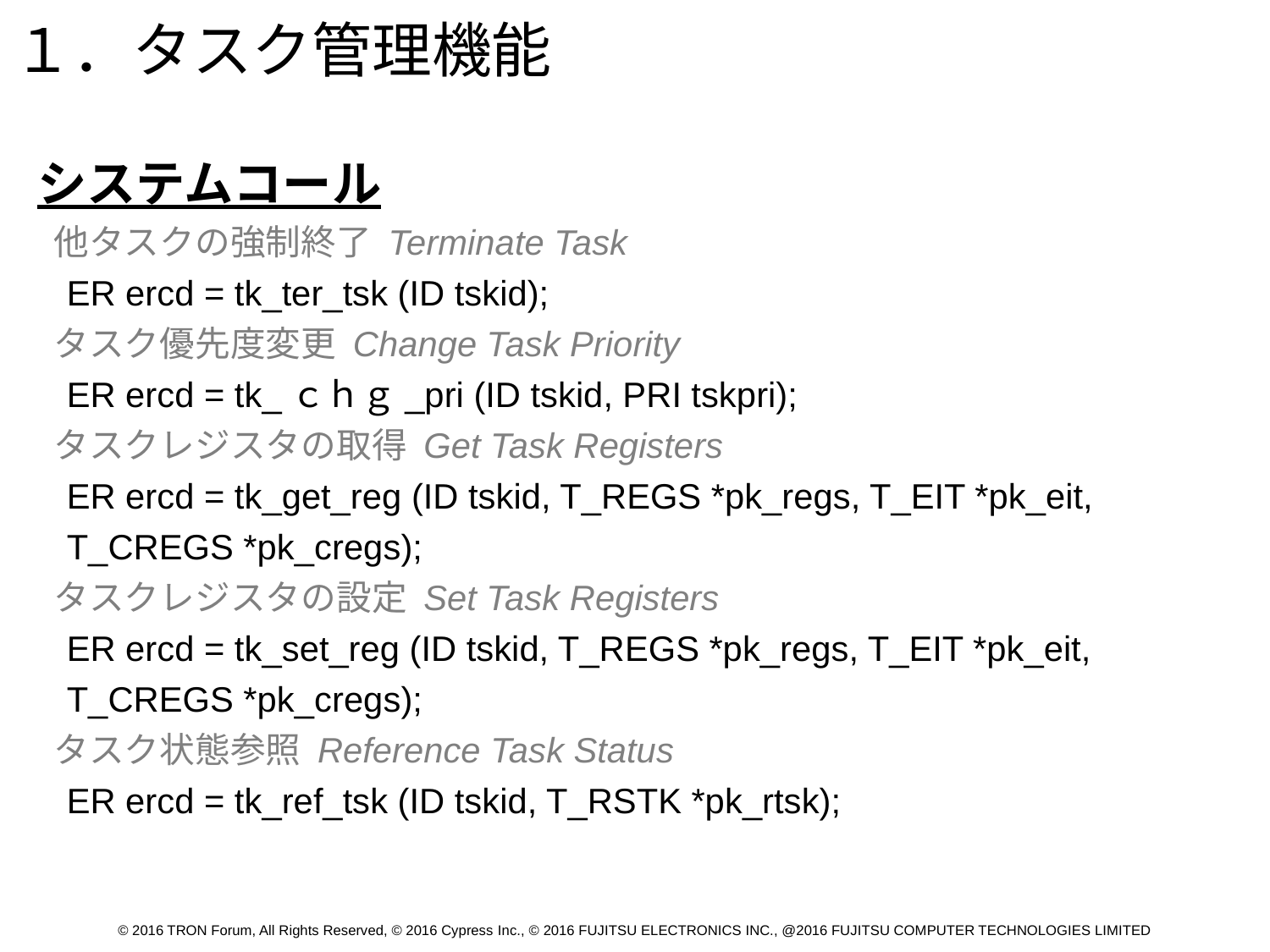

１．タスク管理機能
システムコール
 他タスクの強制終了 Terminate Task
   ER ercd = tk_ter_tsk (ID tskid);
 タスク優先度変更 Change Task Priority
   ER ercd = tk_ｃｈｇ_pri (ID tskid, PRI tskpri);
 タスクレジスタの取得 Get Task Registers
   ER ercd = tk_get_reg (ID tskid, T_REGS *pk_regs, T_EIT *pk_eit,
   T_CREGS *pk_cregs);
 タスクレジスタの設定 Set Task Registers
   ER ercd = tk_set_reg (ID tskid, T_REGS *pk_regs, T_EIT *pk_eit,
   T_CREGS *pk_cregs);
 タスク状態参照 Reference Task Status
   ER ercd = tk_ref_tsk (ID tskid, T_RSTK *pk_rtsk);
© 2016 TRON Forum, All Rights Reserved, © 2016 Cypress Inc., © 2016 FUJITSU ELECTRONICS INC., @2016 FUJITSU COMPUTER TECHNOLOGIES LIMITED